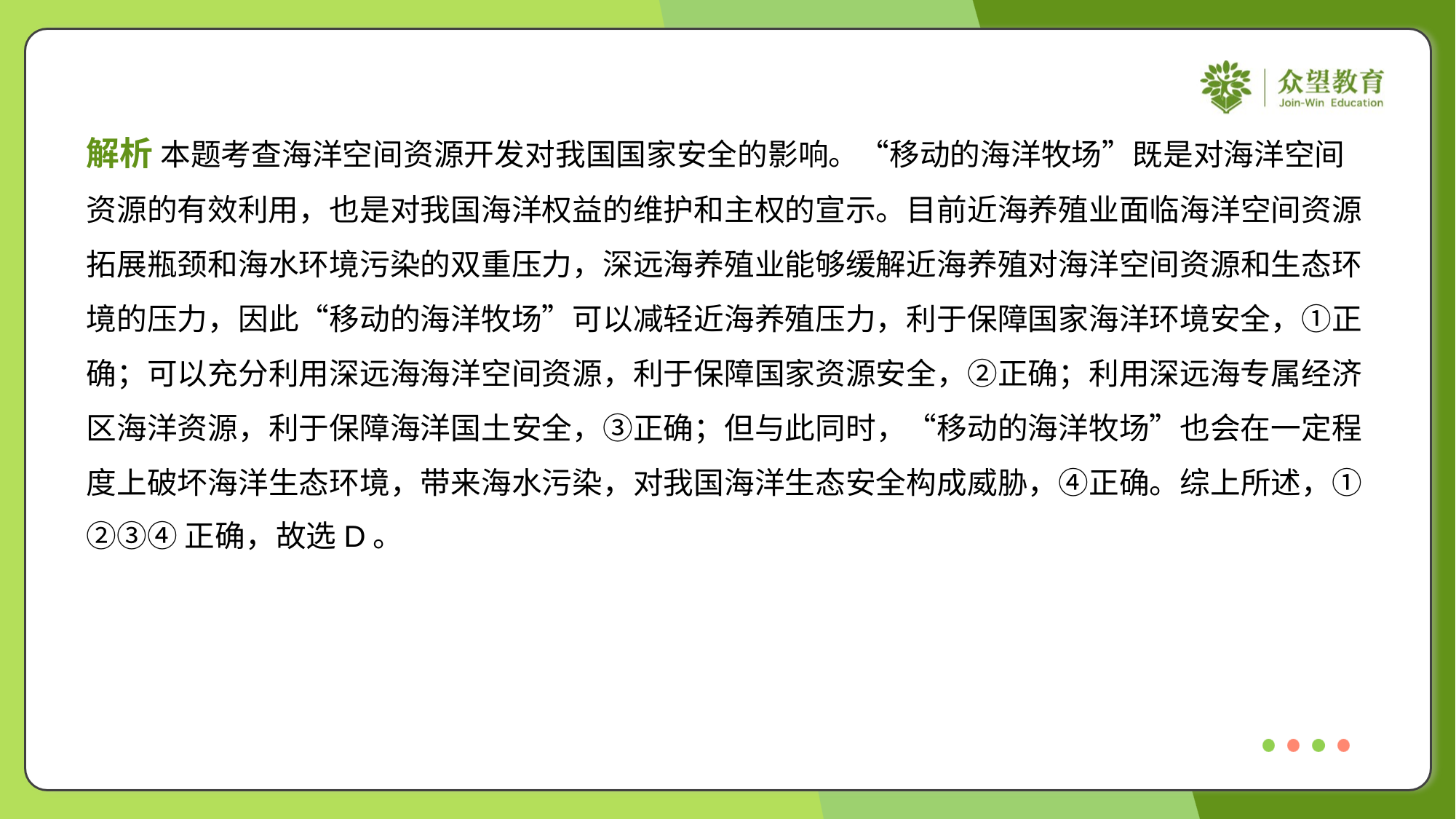

解析 本题考查海洋空间资源开发对我国国家安全的影响。“移动的海洋牧场”既是对海洋空间
资源的有效利用，也是对我国海洋权益的维护和主权的宣示。目前近海养殖业面临海洋空间资源
拓展瓶颈和海水环境污染的双重压力，深远海养殖业能够缓解近海养殖对海洋空间资源和生态环
境的压力，因此“移动的海洋牧场”可以减轻近海养殖压力，利于保障国家海洋环境安全，①正
确；可以充分利用深远海海洋空间资源，利于保障国家资源安全，②正确；利用深远海专属经济
区海洋资源，利于保障海洋国土安全，③正确；但与此同时，“移动的海洋牧场”也会在一定程
度上破坏海洋生态环境，带来海水污染，对我国海洋生态安全构成威胁，④正确。综上所述，①
②③④正确，故选D。